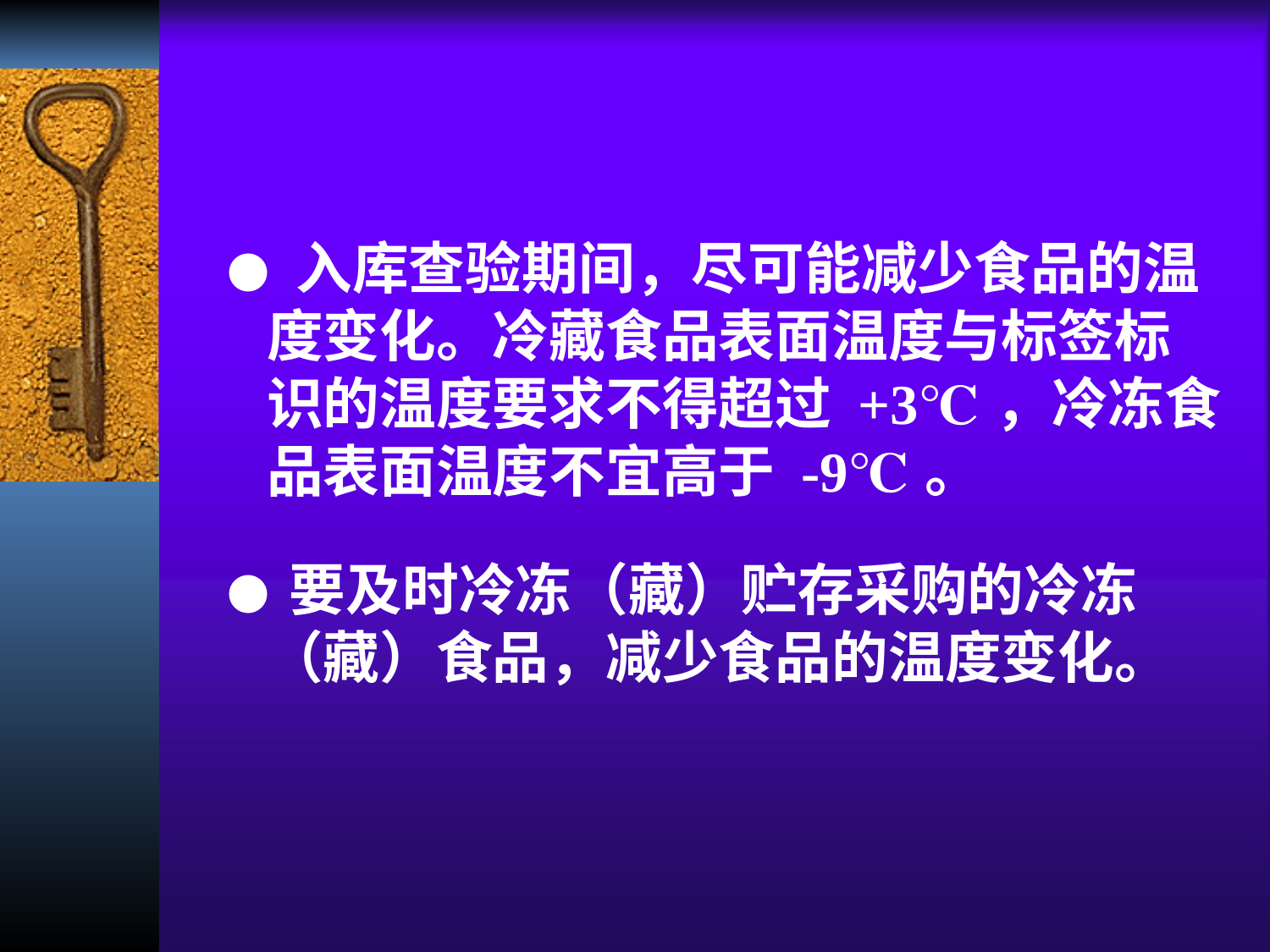

● 入库查验期间，尽可能减少食品的温
  度变化。冷藏食品表面温度与标签标
  识的温度要求不得超过 +3℃，冷冻食
  品表面温度不宜高于 -9℃。

● 要及时冷冻（藏）贮存采购的冷冻
  （藏）食品，减少食品的温度变化。